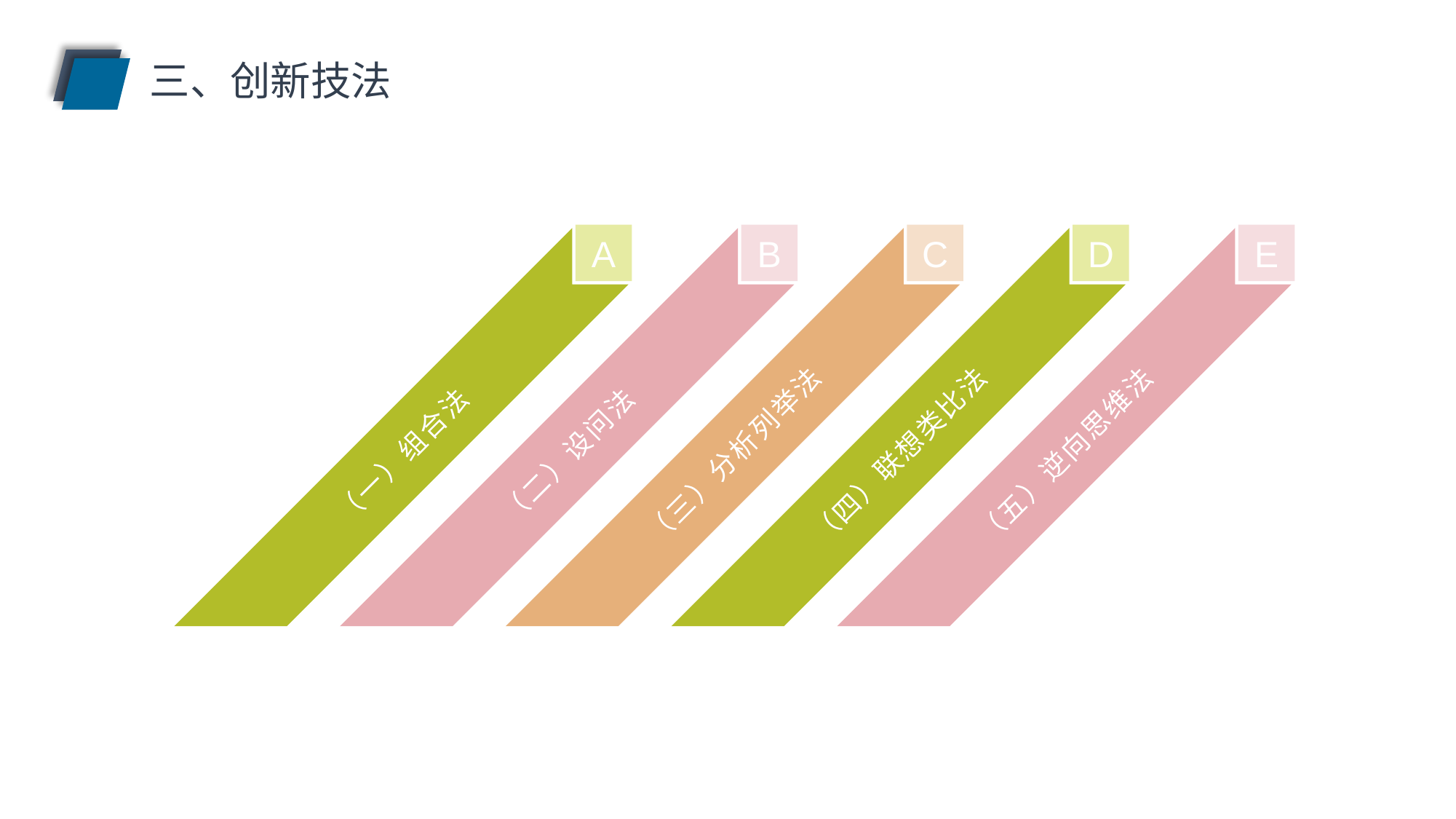

三、创新技法
A
（一）组合法
B
（二）设问法
C
（三）分析列举法
D
（四）联想类比法
E
（五）逆向思维法